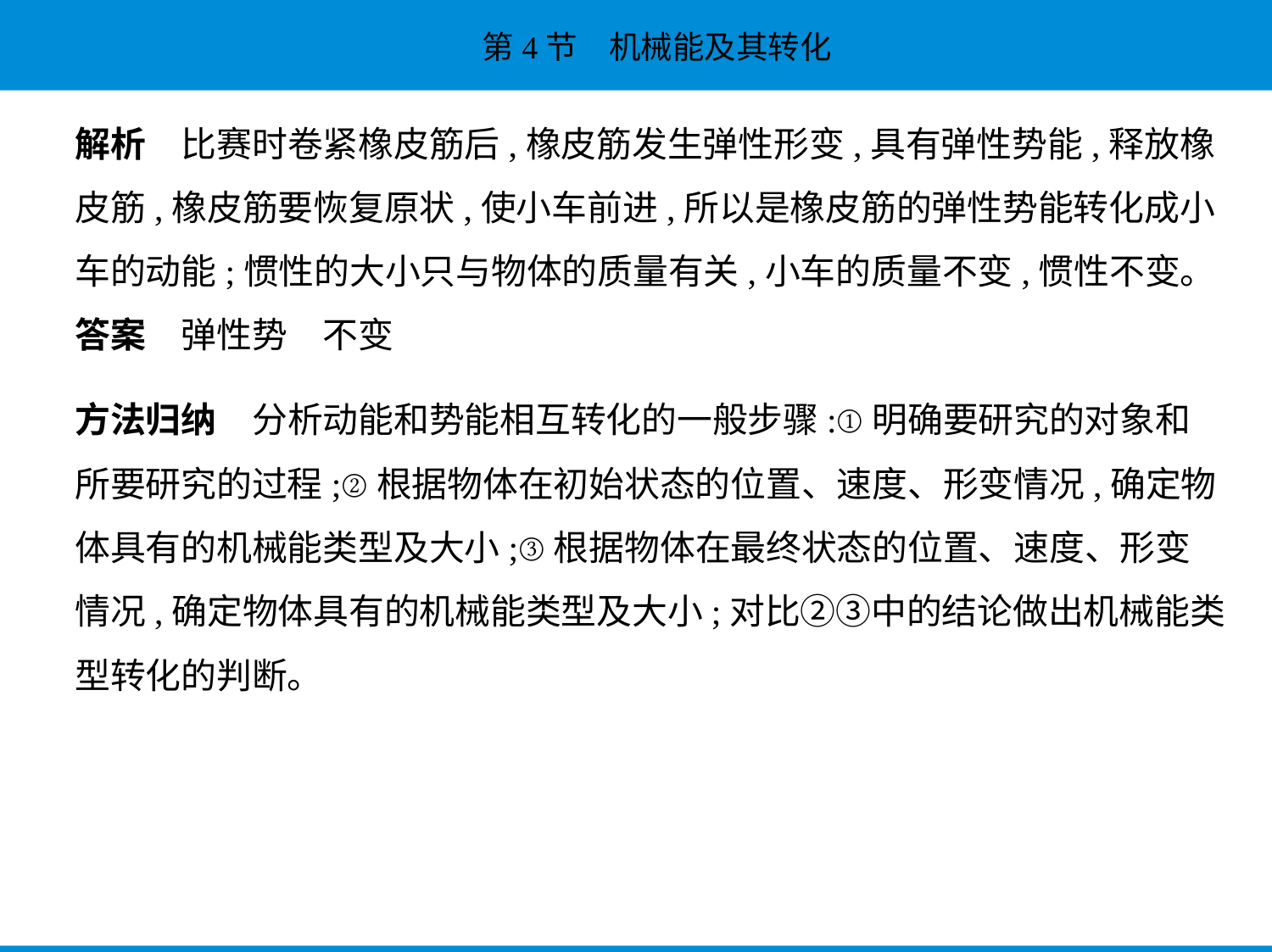

解析　比赛时卷紧橡皮筋后,橡皮筋发生弹性形变,具有弹性势能,释放橡
皮筋,橡皮筋要恢复原状,使小车前进,所以是橡皮筋的弹性势能转化成小
车的动能;惯性的大小只与物体的质量有关,小车的质量不变,惯性不变。
答案　弹性势　不变
方法归纳　分析动能和势能相互转化的一般步骤:①明确要研究的对象和
所要研究的过程;②根据物体在初始状态的位置、速度、形变情况,确定物
体具有的机械能类型及大小;③根据物体在最终状态的位置、速度、形变
情况,确定物体具有的机械能类型及大小;对比②③中的结论做出机械能类
型转化的判断。